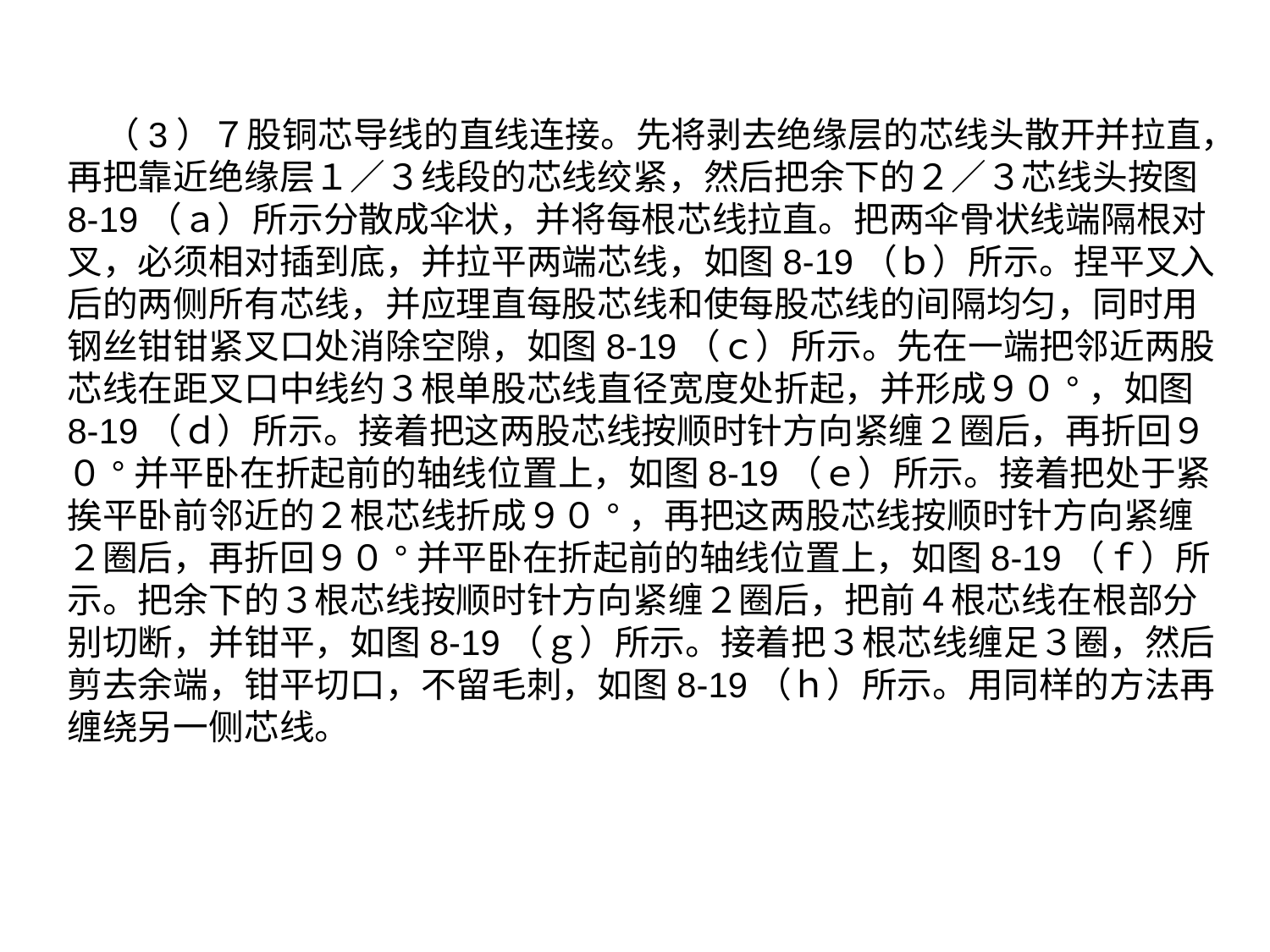

（3）７股铜芯导线的直线连接。先将剥去绝缘层的芯线头散开并拉直，再把靠近绝缘层１／３线段的芯线绞紧，然后把余下的２／３芯线头按图8-19（ａ）所示分散成伞状，并将每根芯线拉直。把两伞骨状线端隔根对叉，必须相对插到底，并拉平两端芯线，如图8-19（ｂ）所示。捏平叉入后的两侧所有芯线，并应理直每股芯线和使每股芯线的间隔均匀，同时用钢丝钳钳紧叉口处消除空隙，如图8-19（ｃ）所示。先在一端把邻近两股芯线在距叉口中线约３根单股芯线直径宽度处折起，并形成９０°，如图8-19（ｄ）所示。接着把这两股芯线按顺时针方向紧缠２圈后，再折回９０°并平卧在折起前的轴线位置上，如图8-19（ｅ）所示。接着把处于紧挨平卧前邻近的２根芯线折成９０°，再把这两股芯线按顺时针方向紧缠２圈后，再折回９０°并平卧在折起前的轴线位置上，如图8-19（ｆ）所示。把余下的３根芯线按顺时针方向紧缠２圈后，把前４根芯线在根部分别切断，并钳平，如图8-19（ｇ）所示。接着把３根芯线缠足３圈，然后剪去余端，钳平切口，不留毛刺，如图8-19（ｈ）所示。用同样的方法再缠绕另一侧芯线。